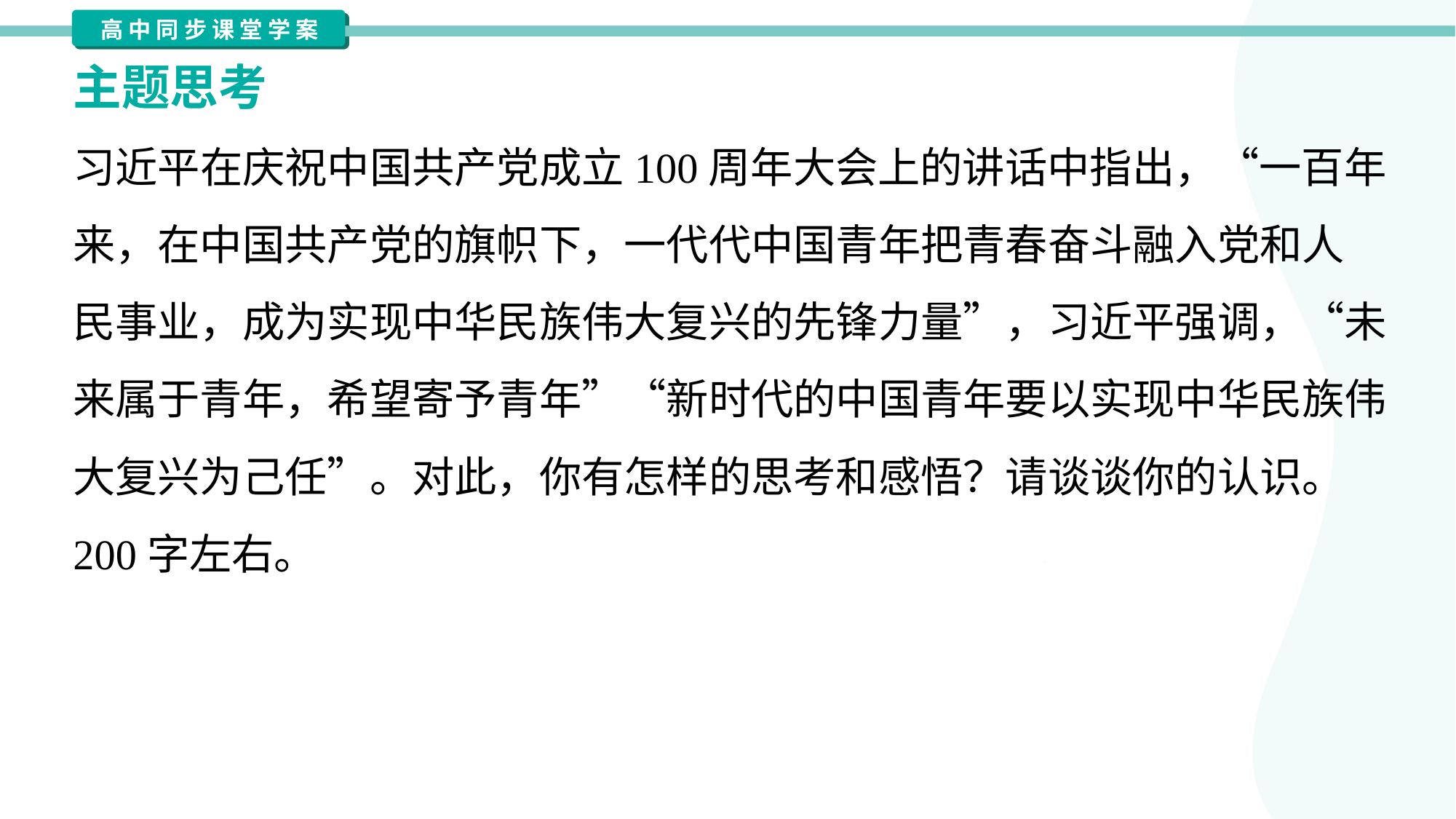

主题思考
习近平在庆祝中国共产党成立100周年大会上的讲话中指出，“一百年
来，在中国共产党的旗帜下，一代代中国青年把青春奋斗融入党和人
民事业，成为实现中华民族伟大复兴的先锋力量”，习近平强调，“未
来属于青年，希望寄予青年”“新时代的中国青年要以实现中华民族伟
大复兴为己任”。对此，你有怎样的思考和感悟？请谈谈你的认识。
200字左右。